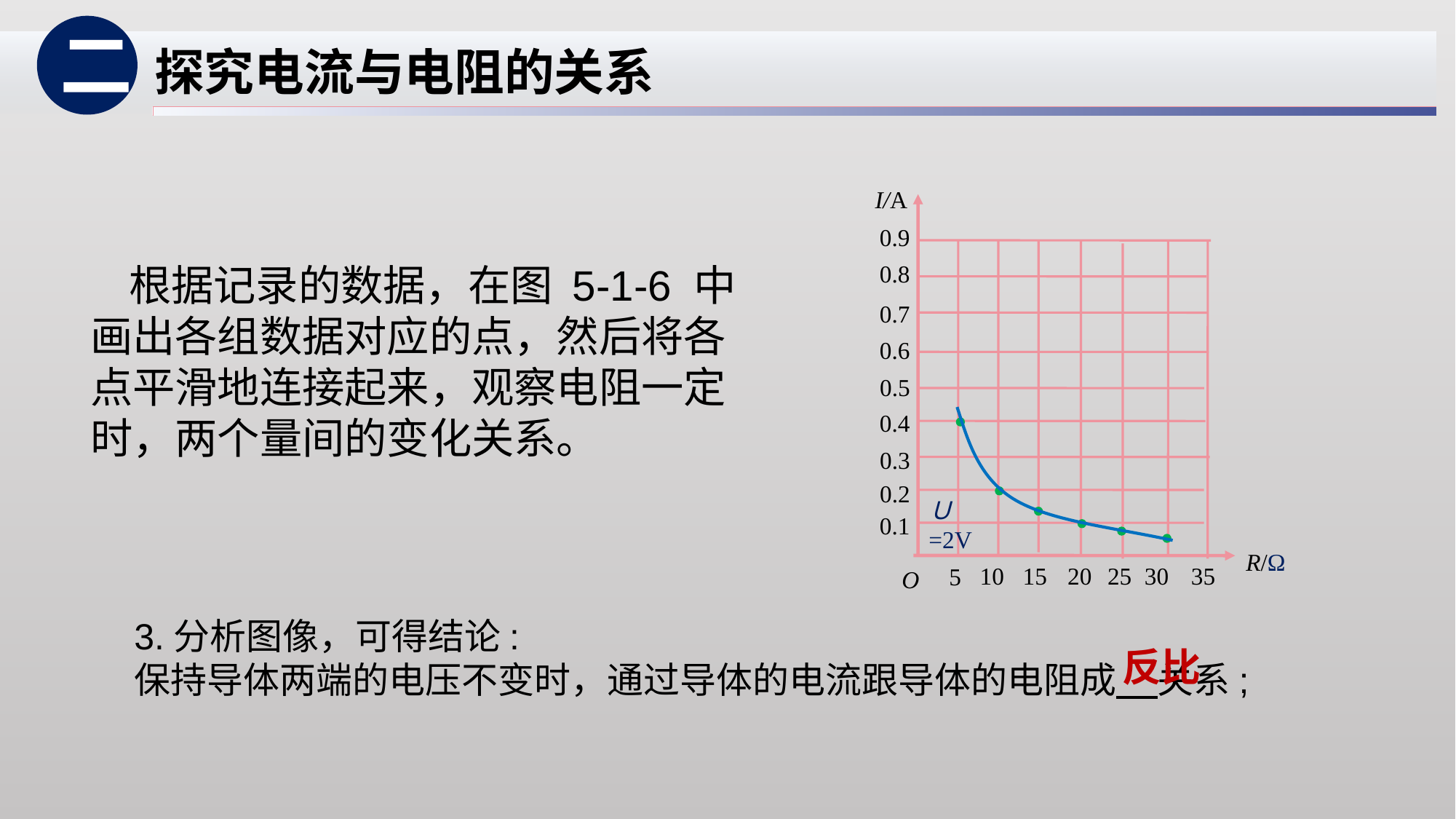

二

探究电流与电阻的关系

I/A

R/Ω
O
0.9
0.8
0.7
0.6
0.5
0.4
0.3
0.2
0.1
15
10
20
25
30
35
5
   根据记录的数据，在图 5-1-6 中画出各组数据对应的点，然后将各点平滑地连接起来，观察电阻一定时，两个量间的变化关系。

Ｕ=2V

3.分析图像，可得结论:
保持导体两端的电压不变时，通过导体的电流跟导体的电阻成     关系;
反比